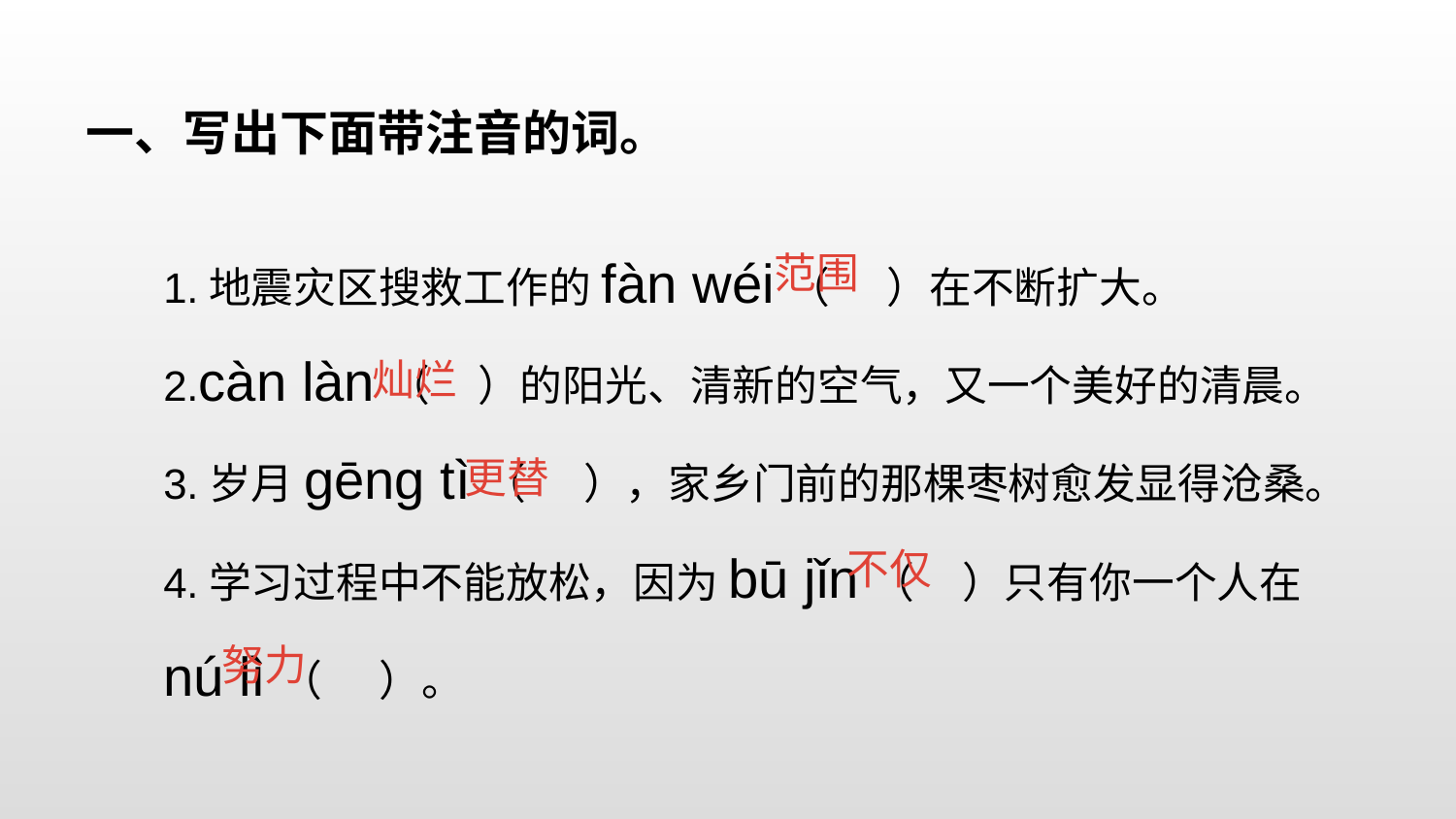

一、写出下面带注音的词。
1.地震灾区搜救工作的fàn wéi（      ）在不断扩大。
2.càn làn（     ）的阳光、清新的空气，又一个美好的清晨。
3.岁月gēng tì（      ），家乡门前的那棵枣树愈发显得沧桑。
4.学习过程中不能放松，因为bū jǐn（     ）只有你一个人在nú lì（      ）。
范围
灿烂
更替
不仅
努力